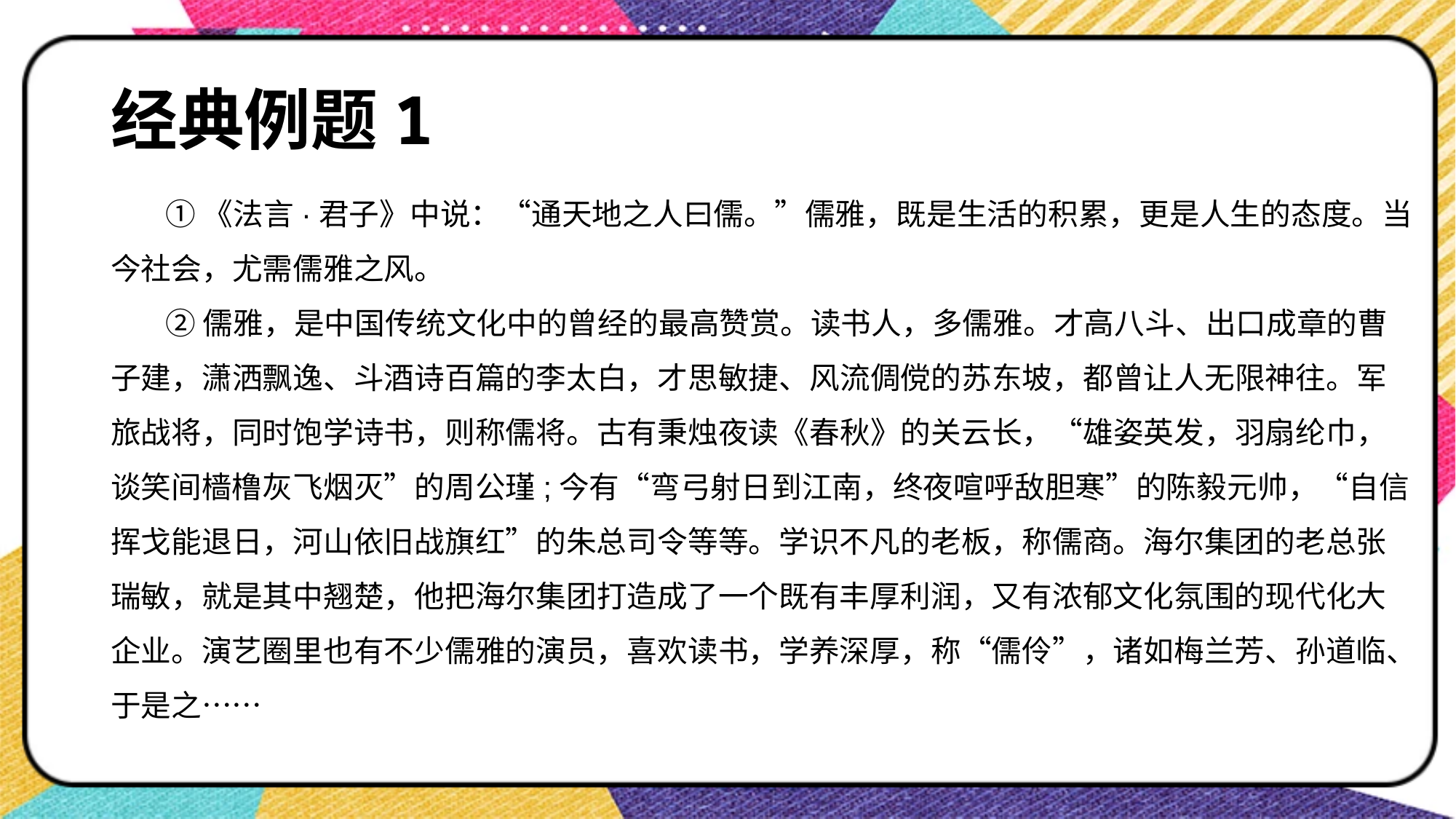

# 经典例题1

①《法言·君子》中说：“通天地之人曰儒。”儒雅，既是生活的积累，更是人生的态度。当今社会，尤需儒雅之风。
②儒雅，是中国传统文化中的曾经的最高赞赏。读书人，多儒雅。才高八斗、出口成章的曹子建，潇洒飘逸、斗酒诗百篇的李太白，才思敏捷、风流倜傥的苏东坡，都曾让人无限神往。军旅战将，同时饱学诗书，则称儒将。古有秉烛夜读《春秋》的关云长，“雄姿英发，羽扇纶巾，谈笑间樯橹灰飞烟灭”的周公瑾;今有“弯弓射日到江南，终夜喧呼敌胆寒”的陈毅元帅，“自信挥戈能退日，河山依旧战旗红”的朱总司令等等。学识不凡的老板，称儒商。海尔集团的老总张瑞敏，就是其中翘楚，他把海尔集团打造成了一个既有丰厚利润，又有浓郁文化氛围的现代化大企业。演艺圈里也有不少儒雅的演员，喜欢读书，学养深厚，称“儒伶”，诸如梅兰芳、孙道临、于是之……